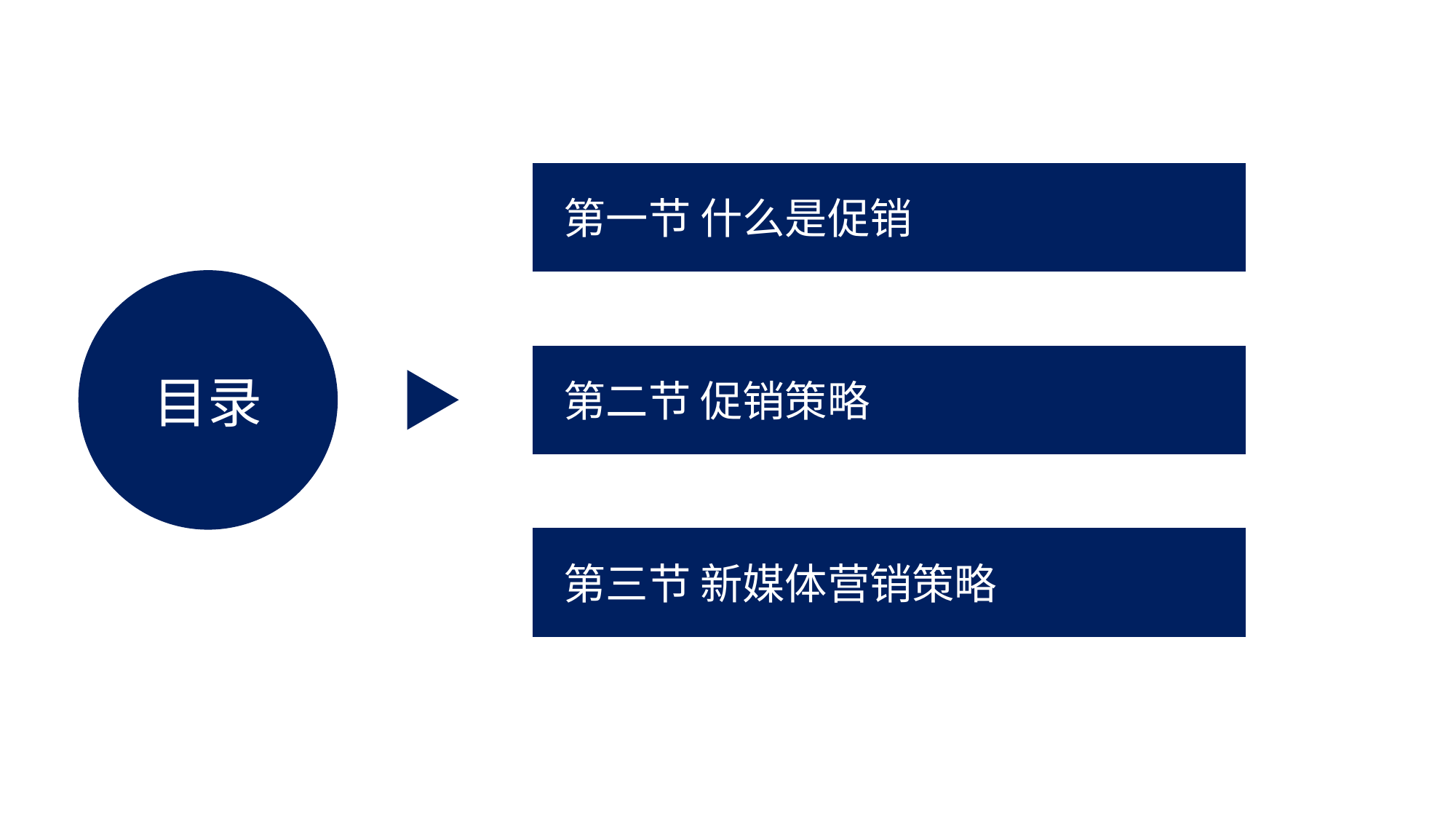

第一节 什么是促销

目录
 第二节 促销策略

 第三节 新媒体营销策略